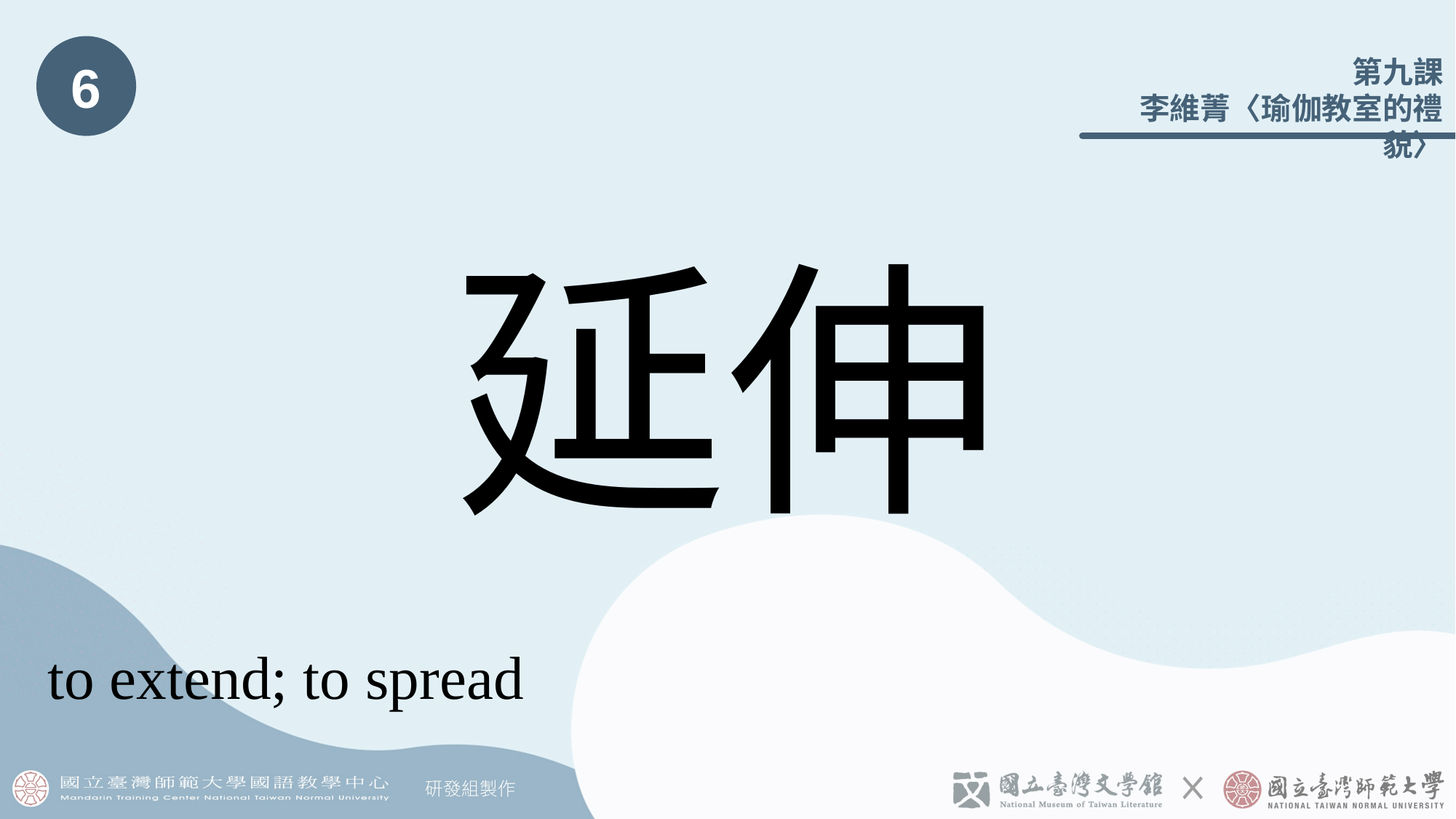

6
# 延伸
to extend; to spread